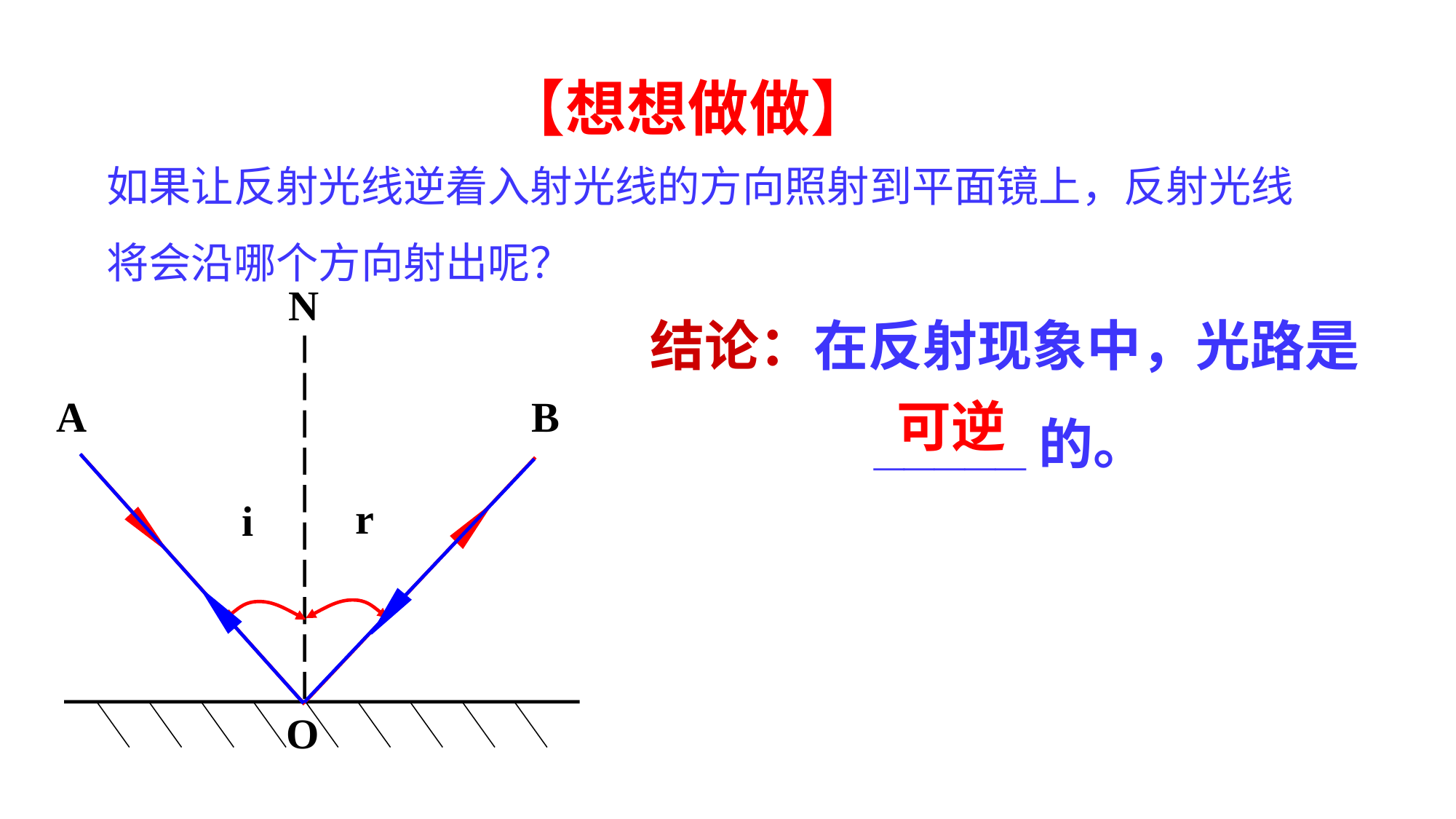

【想想做做】
如果让反射光线逆着入射光线的方向照射到平面镜上，反射光线将会沿哪个方向射出呢？
N
结论：在反射现象中，光路是_____的。

B
A
可逆

r
i

O